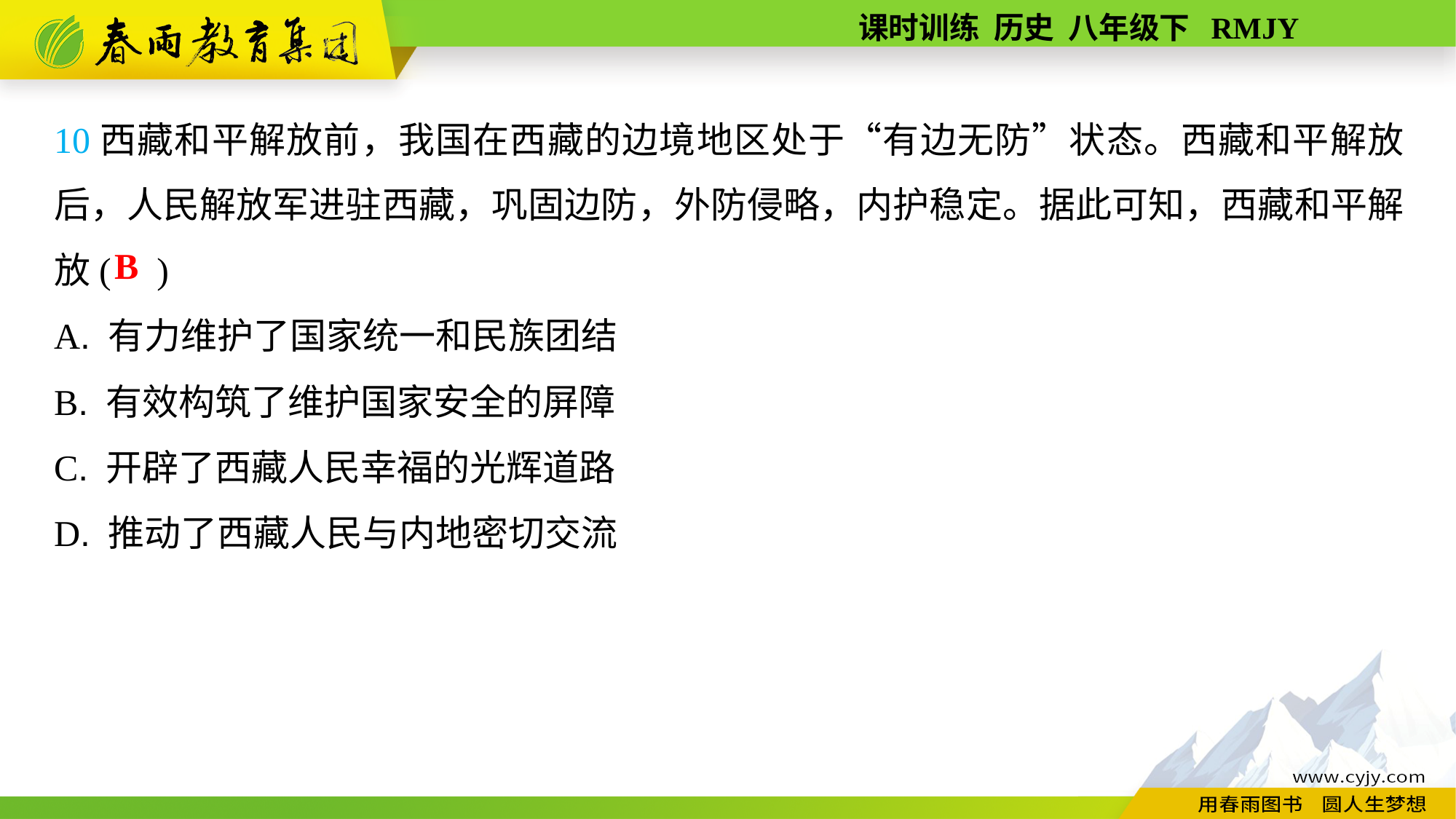

10西藏和平解放前，我国在西藏的边境地区处于“有边无防”状态。西藏和平解放后，人民解放军进驻西藏，巩固边防，外防侵略，内护稳定。据此可知，西藏和平解放(     )
A. 有力维护了国家统一和民族团结
B. 有效构筑了维护国家安全的屏障
C. 开辟了西藏人民幸福的光辉道路
D. 推动了西藏人民与内地密切交流
B